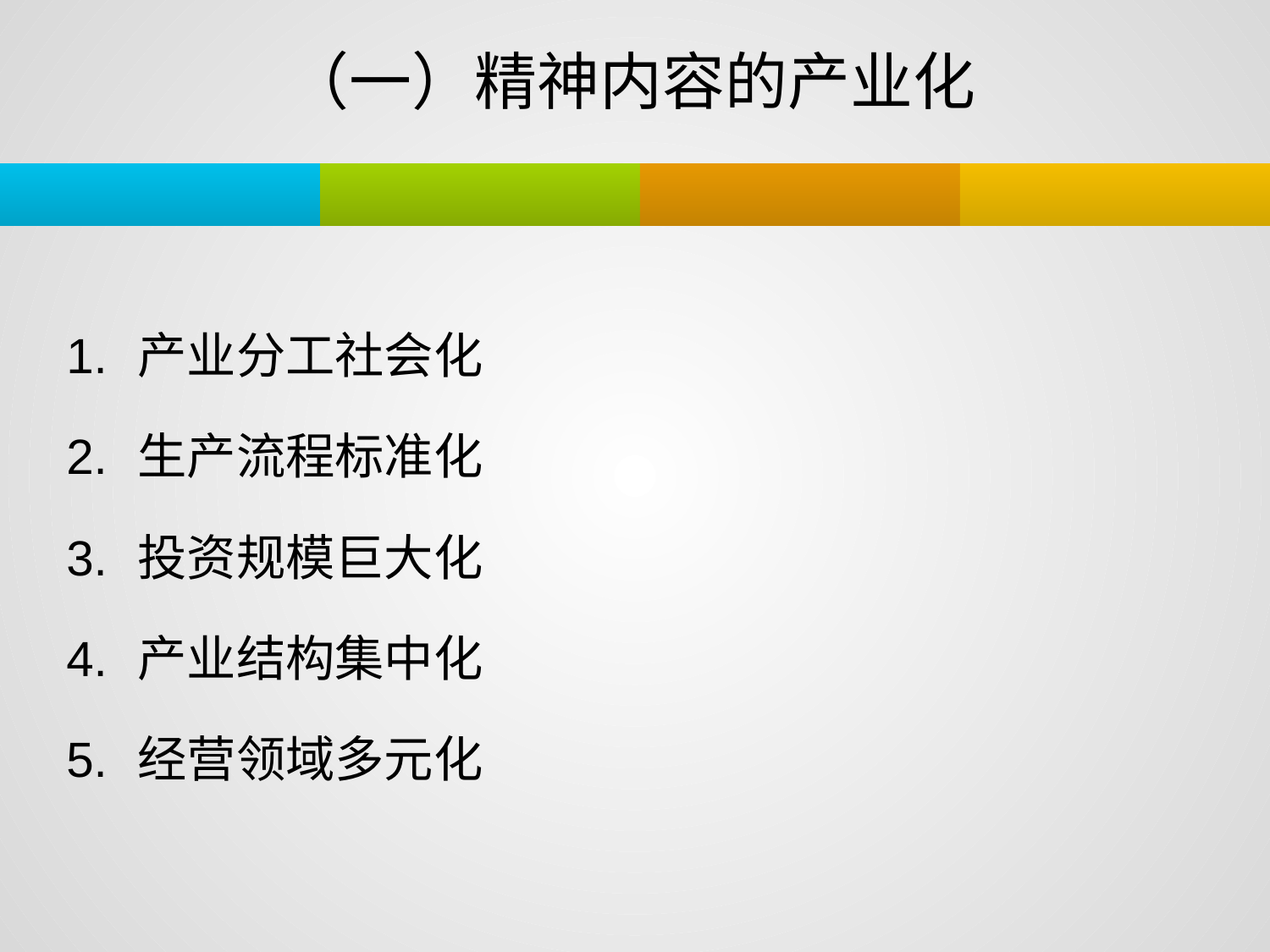

# （一）精神内容的产业化

产业分工社会化
生产流程标准化
投资规模巨大化
产业结构集中化
经营领域多元化